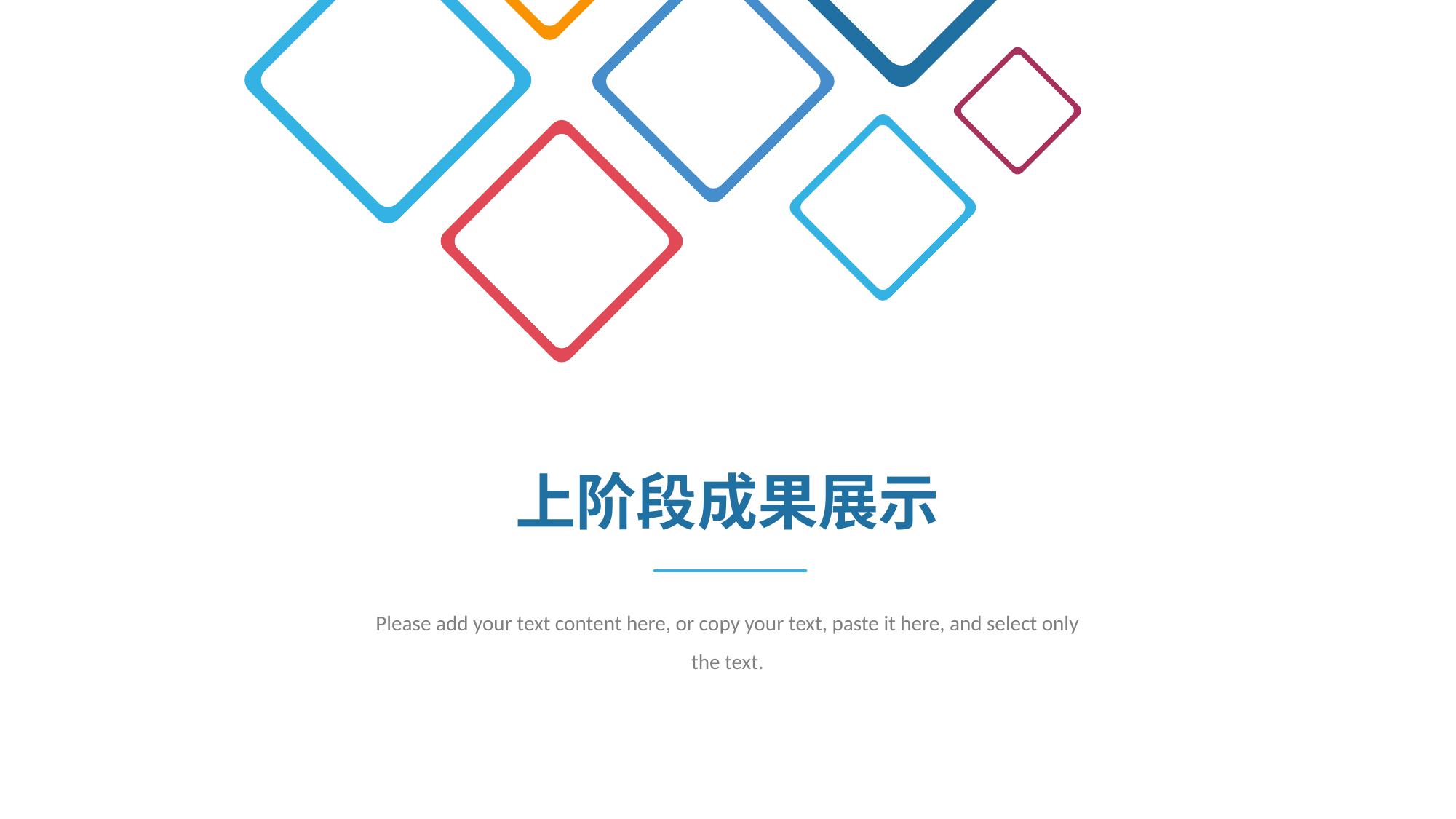

上阶段成果展示
Please add your text content here, or copy your text, paste it here, and select only the text.